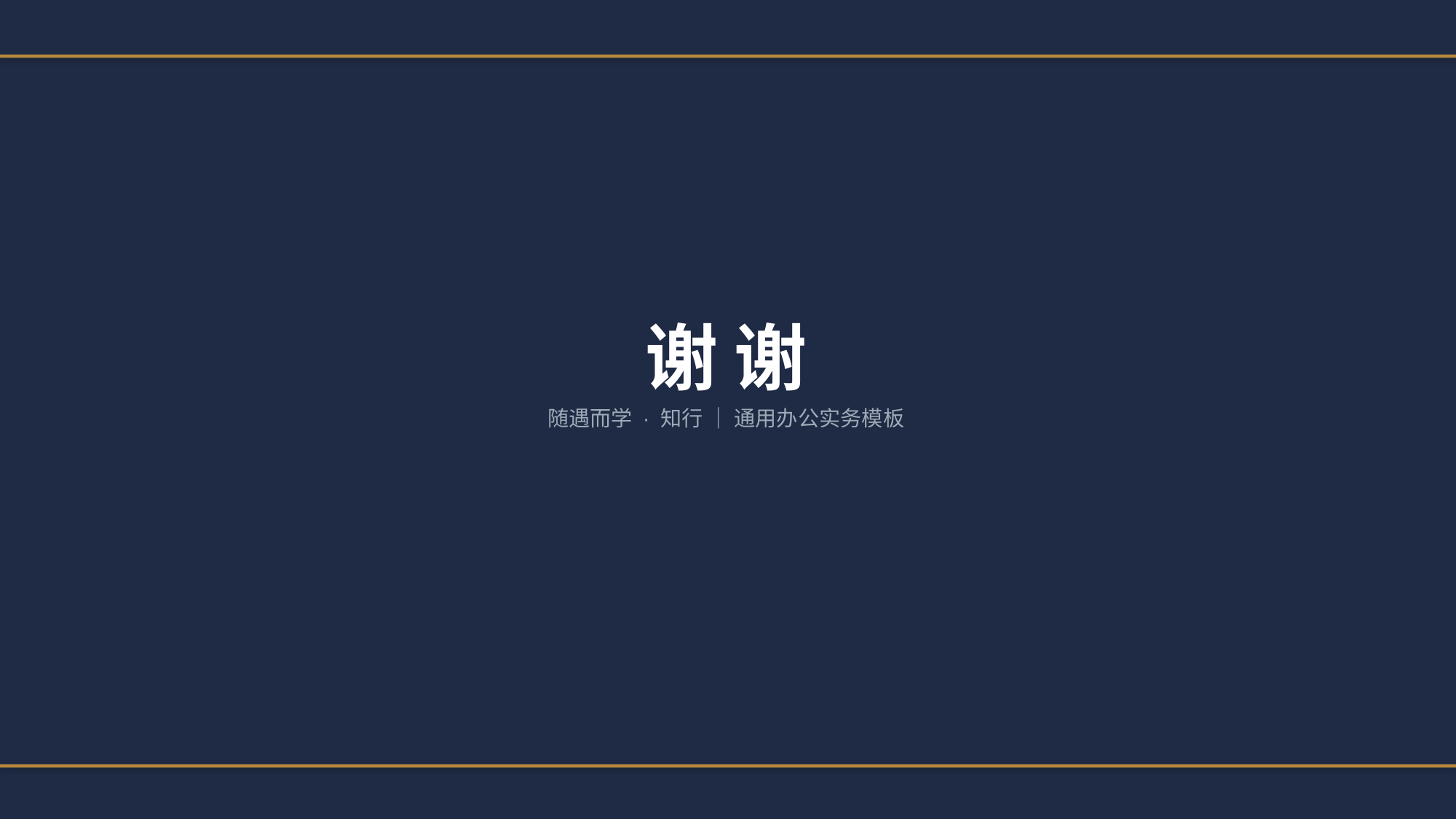

谢 谢
随遇而学 · 知行 ｜ 通用办公实务模板